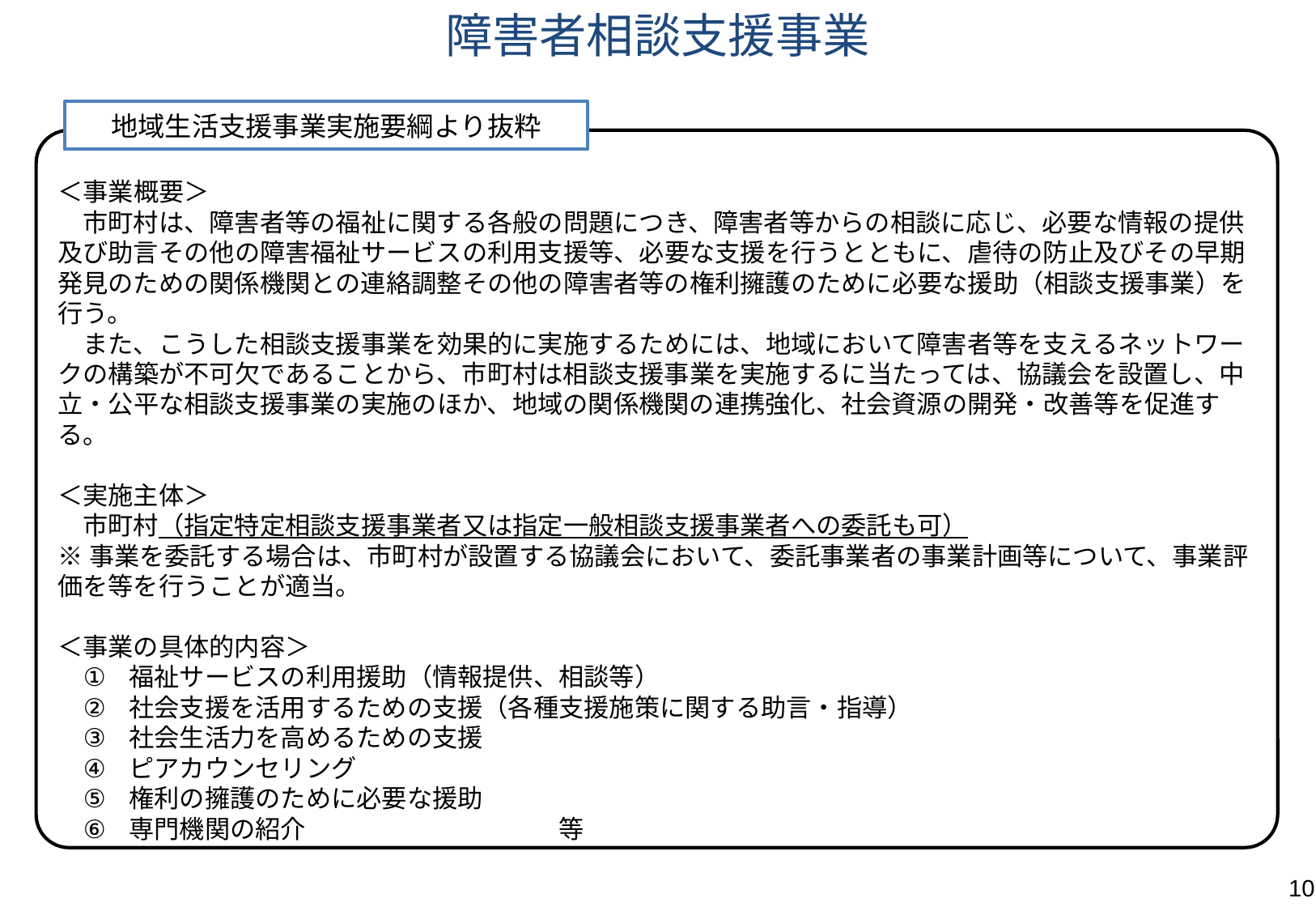

# 障害者相談支援事業
地域生活支援事業実施要綱より抜粋

＜事業概要＞
　市町村は、障害者等の福祉に関する各般の問題につき、障害者等からの相談に応じ、必要な情報の提供及び助言その他の障害福祉サービスの利用支援等、必要な支援を行うとともに、虐待の防止及びその早期発見のための関係機関との連絡調整その他の障害者等の権利擁護のために必要な援助（相談支援事業）を行う。
　また、こうした相談支援事業を効果的に実施するためには、地域において障害者等を支えるネットワークの構築が不可欠であることから、市町村は相談支援事業を実施するに当たっては、協議会を設置し、中立・公平な相談支援事業の実施のほか、地域の関係機関の連携強化、社会資源の開発・改善等を促進する。

＜実施主体＞
　市町村（指定特定相談支援事業者又は指定一般相談支援事業者への委託も可）
※事業を委託する場合は、市町村が設置する協議会において、委託事業者の事業計画等について、事業評価を等を行うことが適当。

＜事業の具体的内容＞
福祉サービスの利用援助（情報提供、相談等）
社会支援を活用するための支援（各種支援施策に関する助言・指導）
社会生活力を高めるための支援
ピアカウンセリング
権利の擁護のために必要な援助
専門機関の紹介　　　　　　　　　　等
10